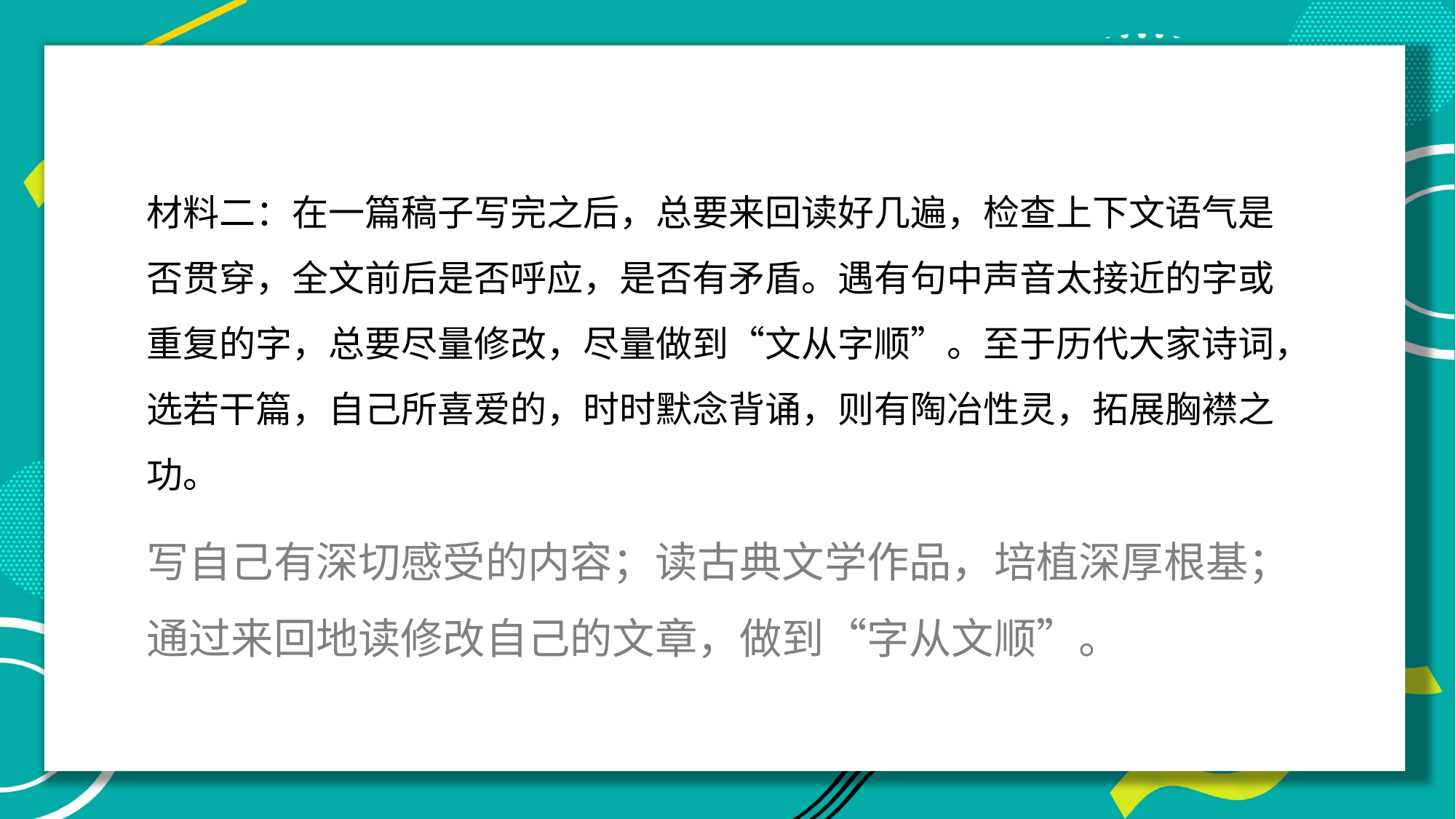

材料二：在一篇稿子写完之后，总要来回读好几遍，检查上下文语气是否贯穿，全文前后是否呼应，是否有矛盾。遇有句中声音太接近的字或重复的字，总要尽量修改，尽量做到“文从字顺”。至于历代大家诗词，选若干篇，自己所喜爱的，时时默念背诵，则有陶冶性灵，拓展胸襟之功。

写自己有深切感受的内容；读古典文学作品，培植深厚根基；通过来回地读修改自己的文章，做到“字从文顺”。